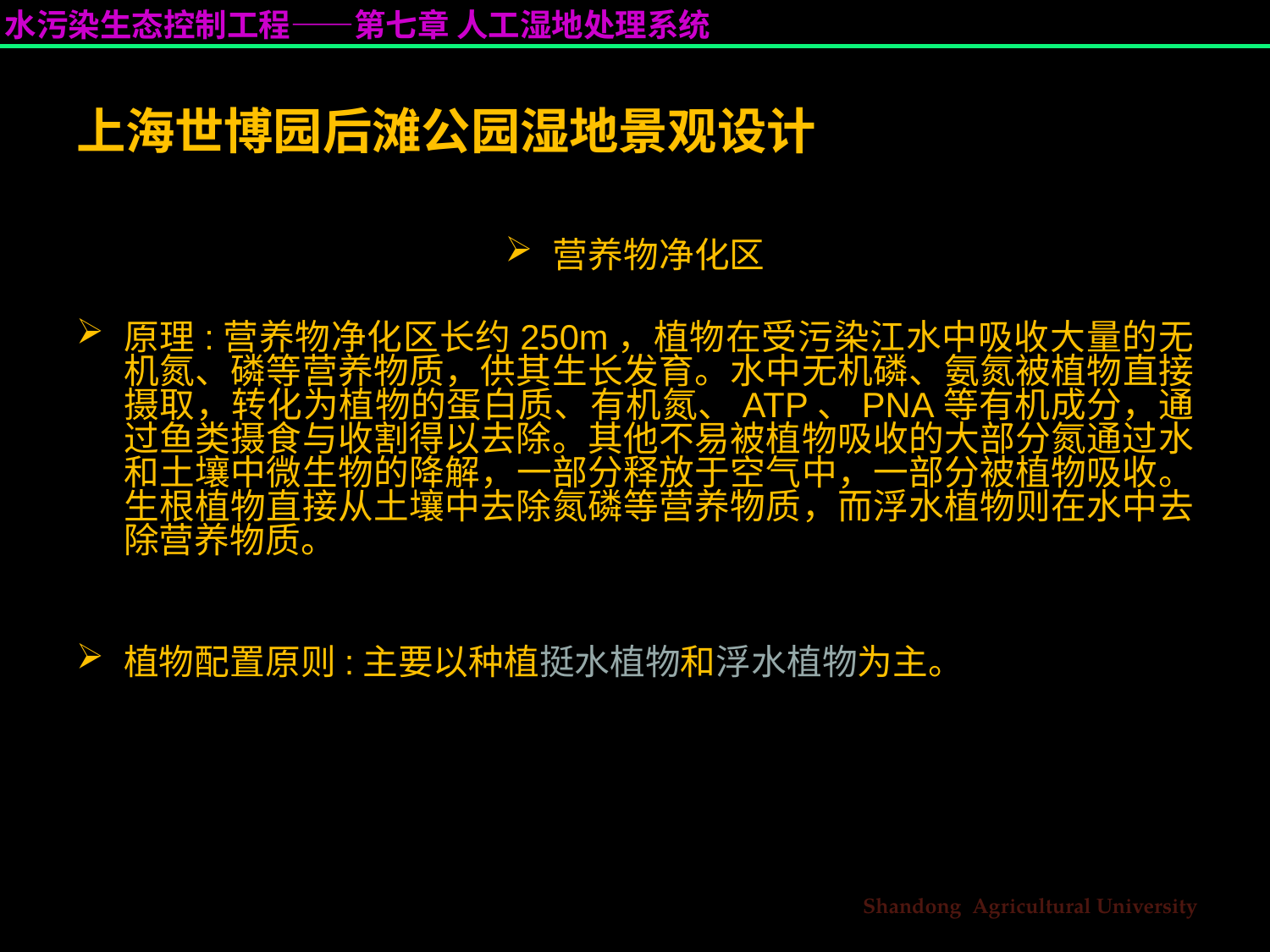

上海世博园后滩公园湿地景观设计
营养物净化区

原理:营养物净化区长约250m，植物在受污染江水中吸收大量的无机氮、磷等营养物质，供其生长发育。水中无机磷、氨氮被植物直接摄取，转化为植物的蛋白质、有机氮、ATP、PNA等有机成分，通过鱼类摄食与收割得以去除。其他不易被植物吸收的大部分氮通过水和土壤中微生物的降解，一部分释放于空气中，一部分被植物吸收。生根植物直接从土壤中去除氮磷等营养物质，而浮水植物则在水中去除营养物质。

植物配置原则:主要以种植挺水植物和浮水植物为主。